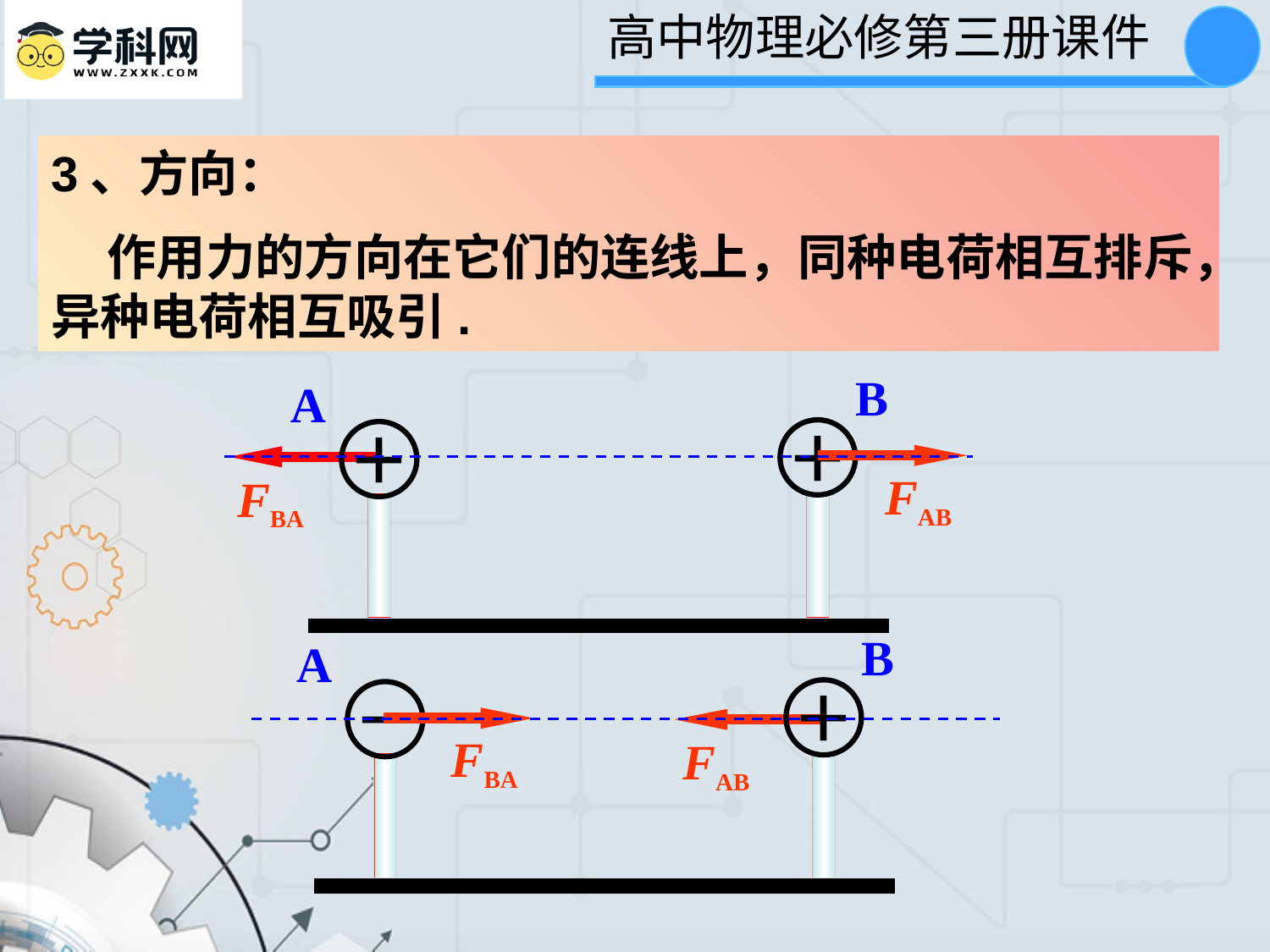

3、方向：
    作用力的方向在它们的连线上，同种电荷相互排斥，异种电荷相互吸引.
B
A
＋

＋

FAB
FBA
B
A
＋

－

FBA
FAB